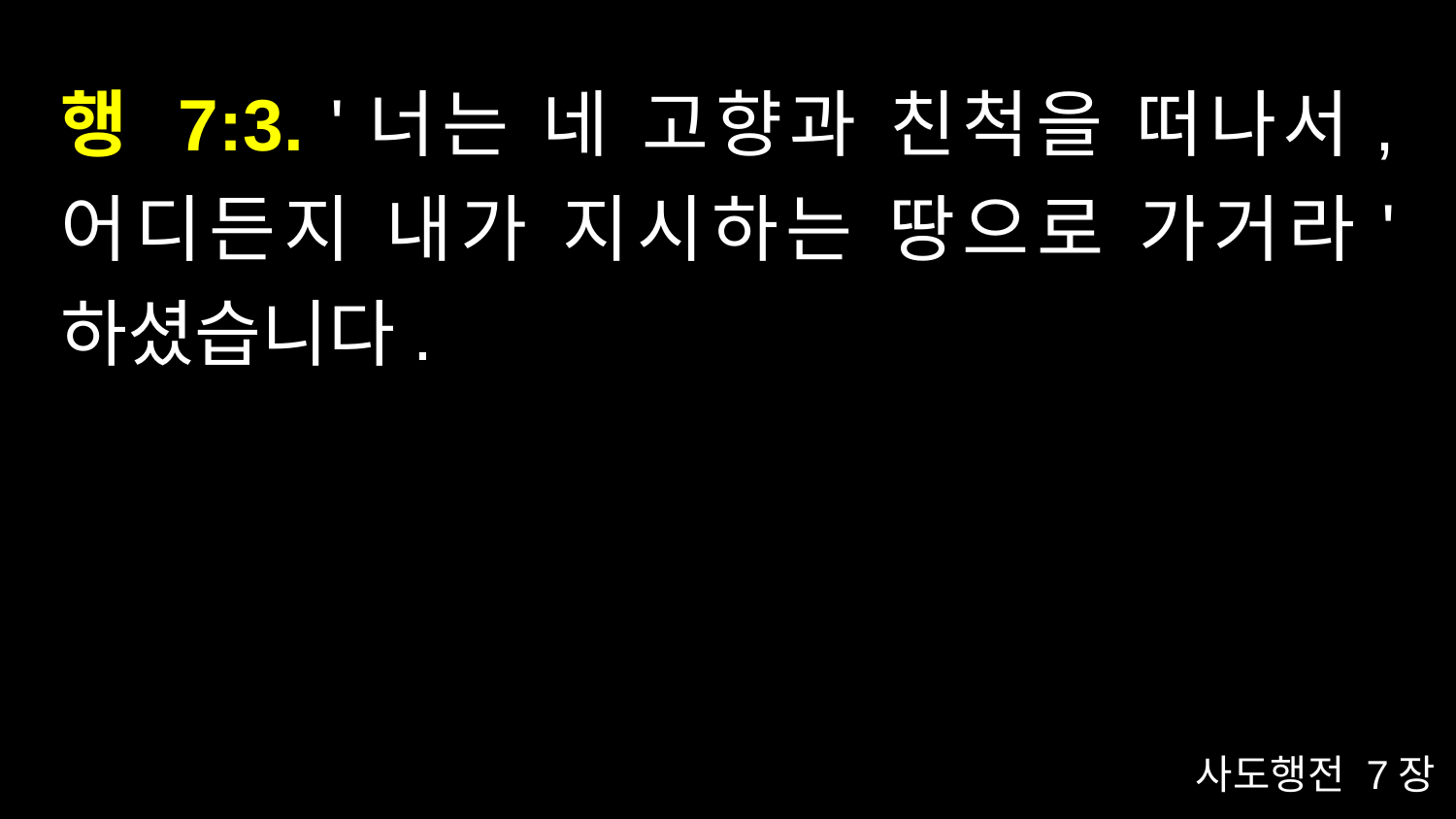

# 행 7:3. '너는 네 고향과 친척을 떠나서, 어디든지 내가 지시하는 땅으로 가거라' 하셨습니다.
사도행전 7장